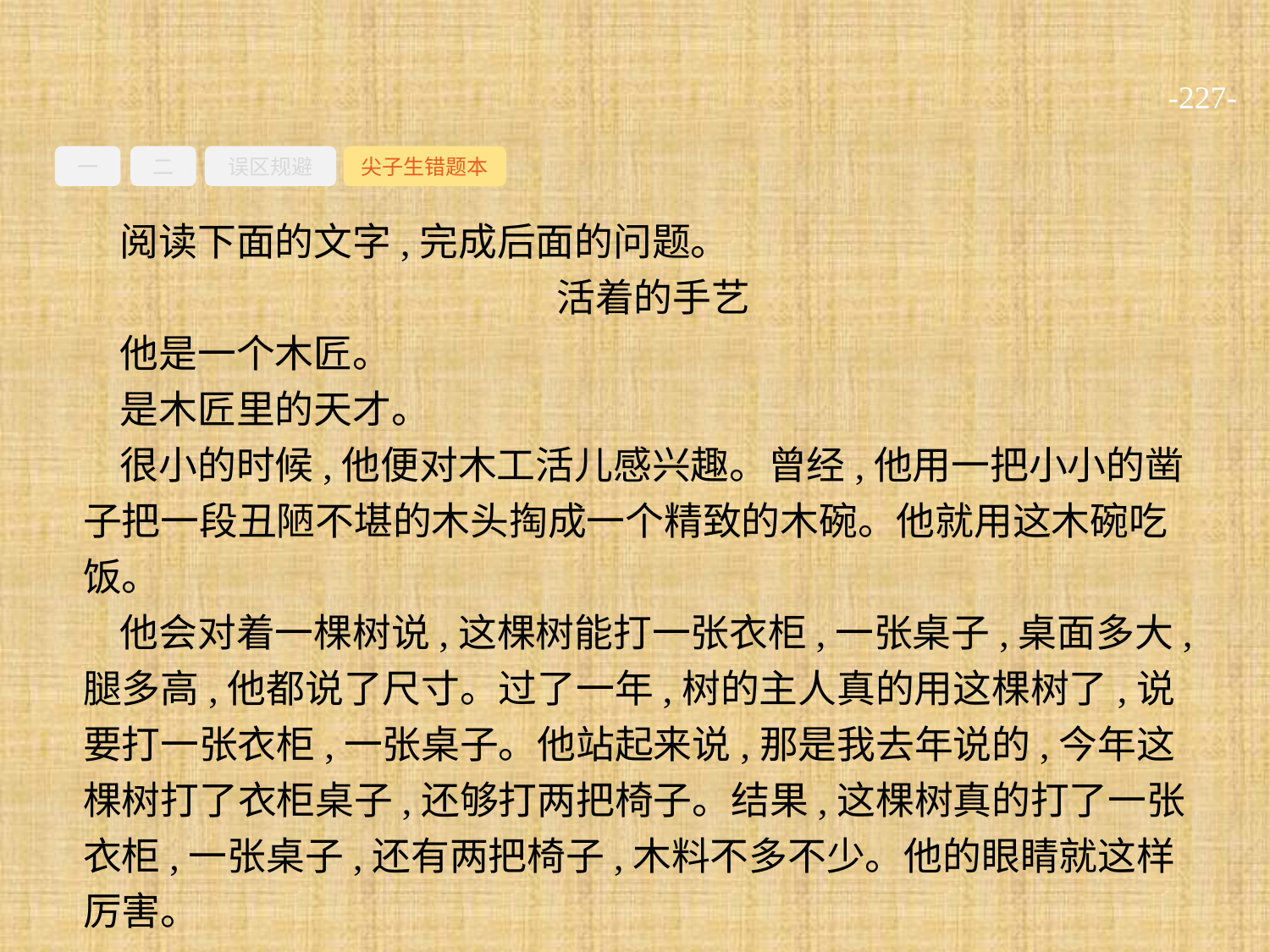

-227-
一
二
误区规避
尖子生错题本
阅读下面的文字,完成后面的问题。
活着的手艺
他是一个木匠。
是木匠里的天才。
很小的时候,他便对木工活儿感兴趣。曾经,他用一把小小的凿子把一段丑陋不堪的木头掏成一个精致的木碗。他就用这木碗吃饭。
他会对着一棵树说,这棵树能打一张衣柜,一张桌子,桌面多大,腿多高,他都说了尺寸。过了一年,树的主人真的用这棵树了,说要打一张衣柜,一张桌子。他站起来说,那是我去年说的,今年这棵树打了衣柜桌子,还够打两把椅子。结果,这棵树真的打了一张衣柜,一张桌子,还有两把椅子,木料不多不少。他的眼睛就这样厉害。